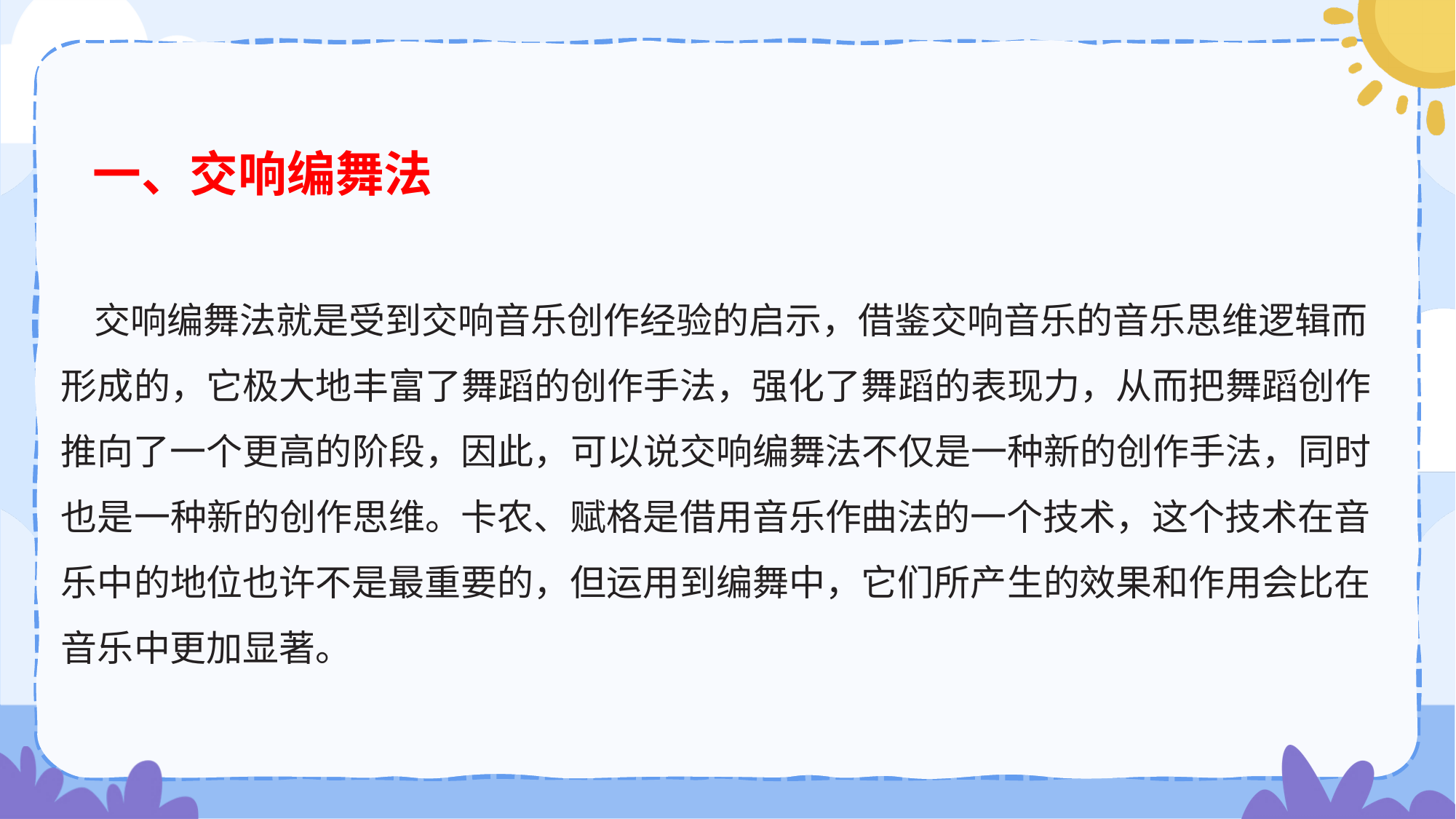

一、交响编舞法

   交响编舞法就是受到交响音乐创作经验的启示，借鉴交响音乐的音乐思维逻辑而形成的，它极大地丰富了舞蹈的创作手法，强化了舞蹈的表现力，从而把舞蹈创作推向了一个更高的阶段，因此，可以说交响编舞法不仅是一种新的创作手法，同时也是一种新的创作思维。卡农、赋格是借用音乐作曲法的一个技术，这个技术在音乐中的地位也许不是最重要的，但运用到编舞中，它们所产生的效果和作用会比在音乐中更加显著。